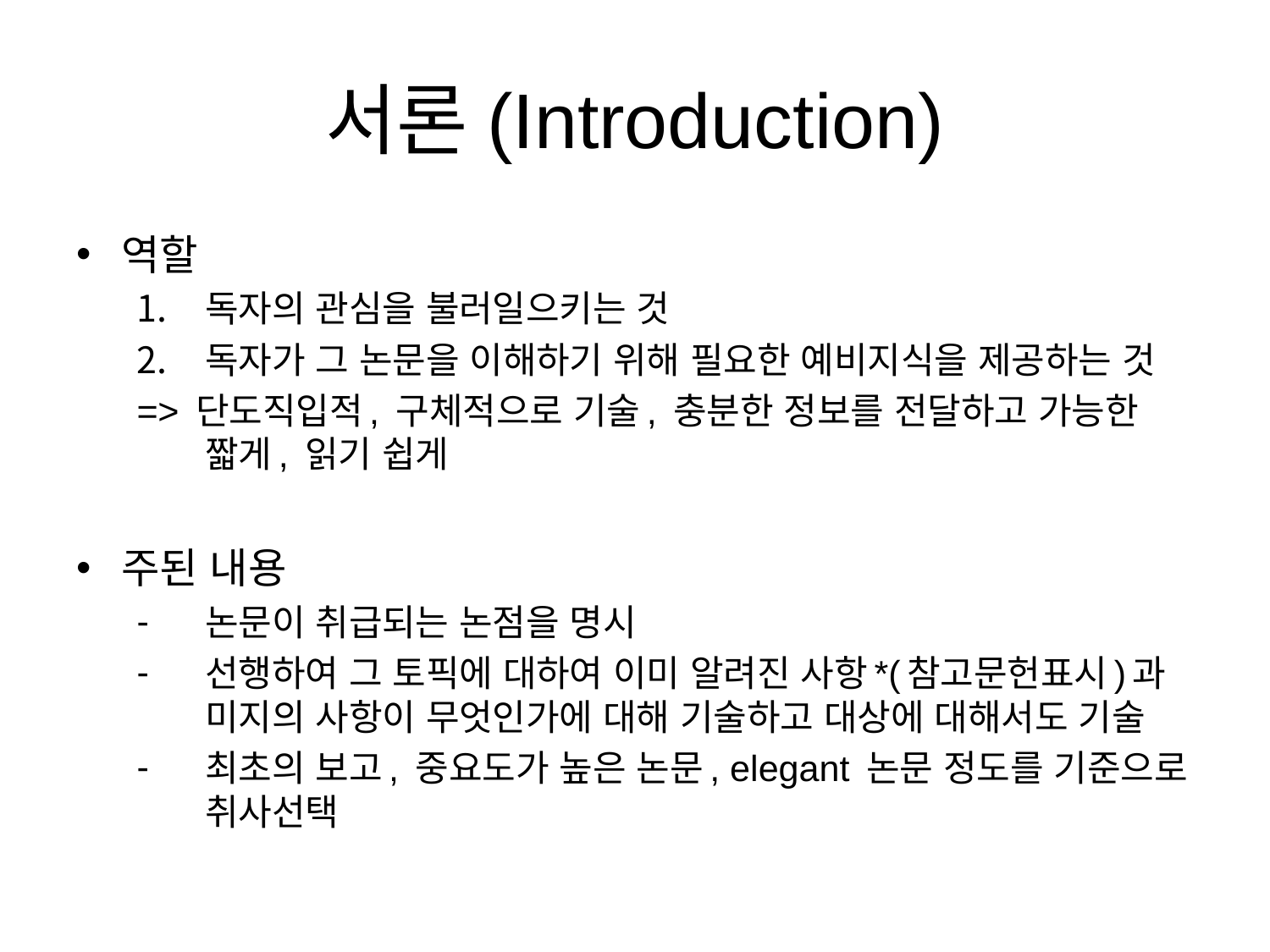

# 서론(Introduction)
역할
독자의 관심을 불러일으키는 것
독자가 그 논문을 이해하기 위해 필요한 예비지식을 제공하는 것
=> 단도직입적, 구체적으로 기술, 충분한 정보를 전달하고 가능한 짧게, 읽기 쉽게

주된 내용
논문이 취급되는 논점을 명시
선행하여 그 토픽에 대하여 이미 알려진 사항*(참고문헌표시)과 미지의 사항이 무엇인가에 대해 기술하고 대상에 대해서도 기술
최초의 보고, 중요도가 높은 논문, elegant 논문 정도를 기준으로 취사선택